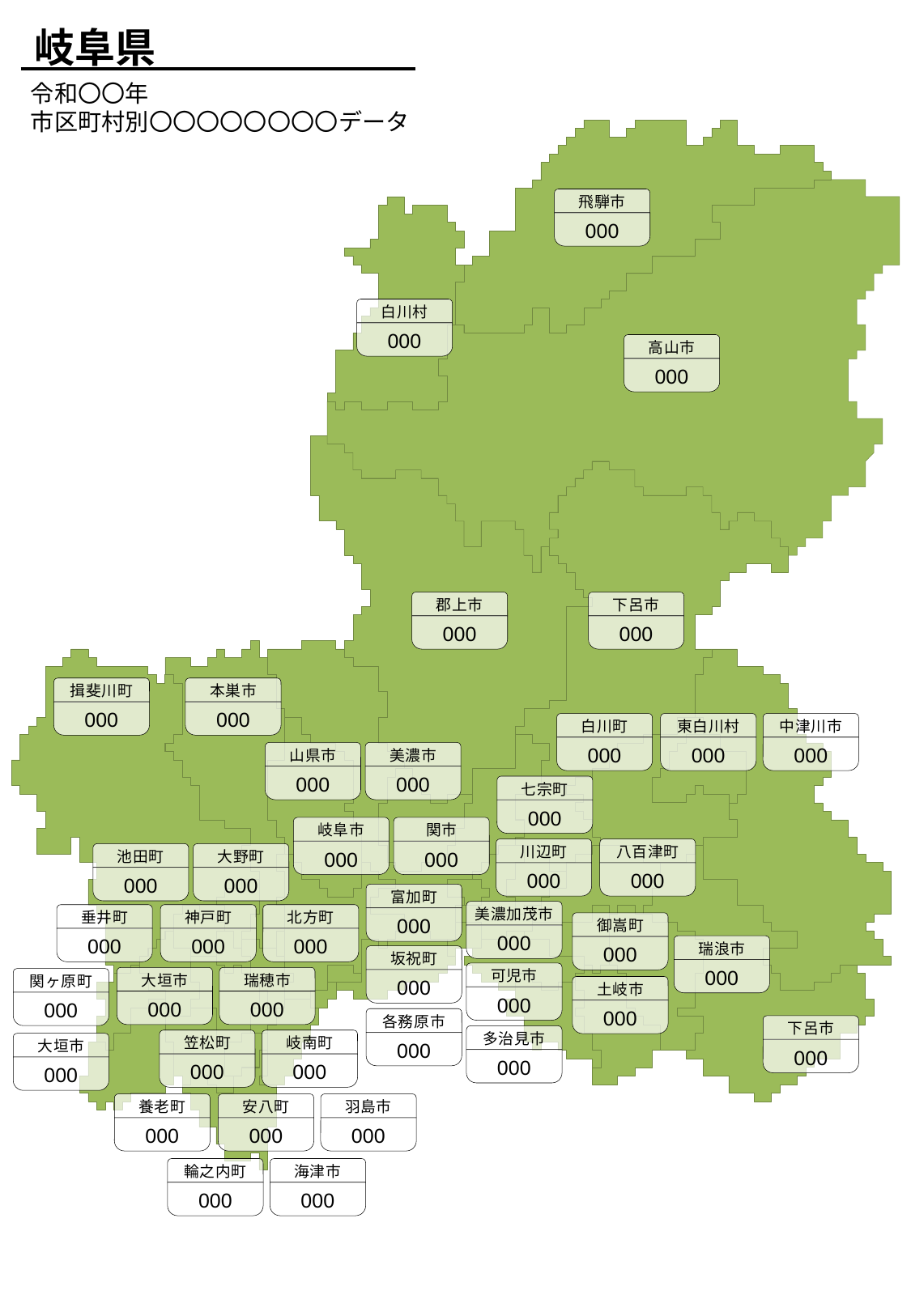

岐阜県
令和〇〇年
市区町村別〇〇〇〇〇〇〇〇データ

飛騨市
000
白川村
000
高山市
000
郡上市
000
下呂市
000
揖斐川町
000
本巣市
000
白川町
000
東白川村
000
中津川市
000
山県市
000
美濃市
000
七宗町
000
岐阜市
000
関市
000
川辺町
000
八百津町
000
池田町
000
大野町
000
富加町
000
美濃加茂市
000
垂井町
000
神戸町
000
北方町
000
御嵩町
000
瑞浪市
000
坂祝町
000
可児市
000
大垣市
000
瑞穂市
000
関ヶ原町
000
土岐市
000
各務原市
000
下呂市
000
多治見市
000
笠松町
000
岐南町
000
大垣市
000
養老町
000
安八町
000
羽島市
000
輪之内町
000
海津市
000